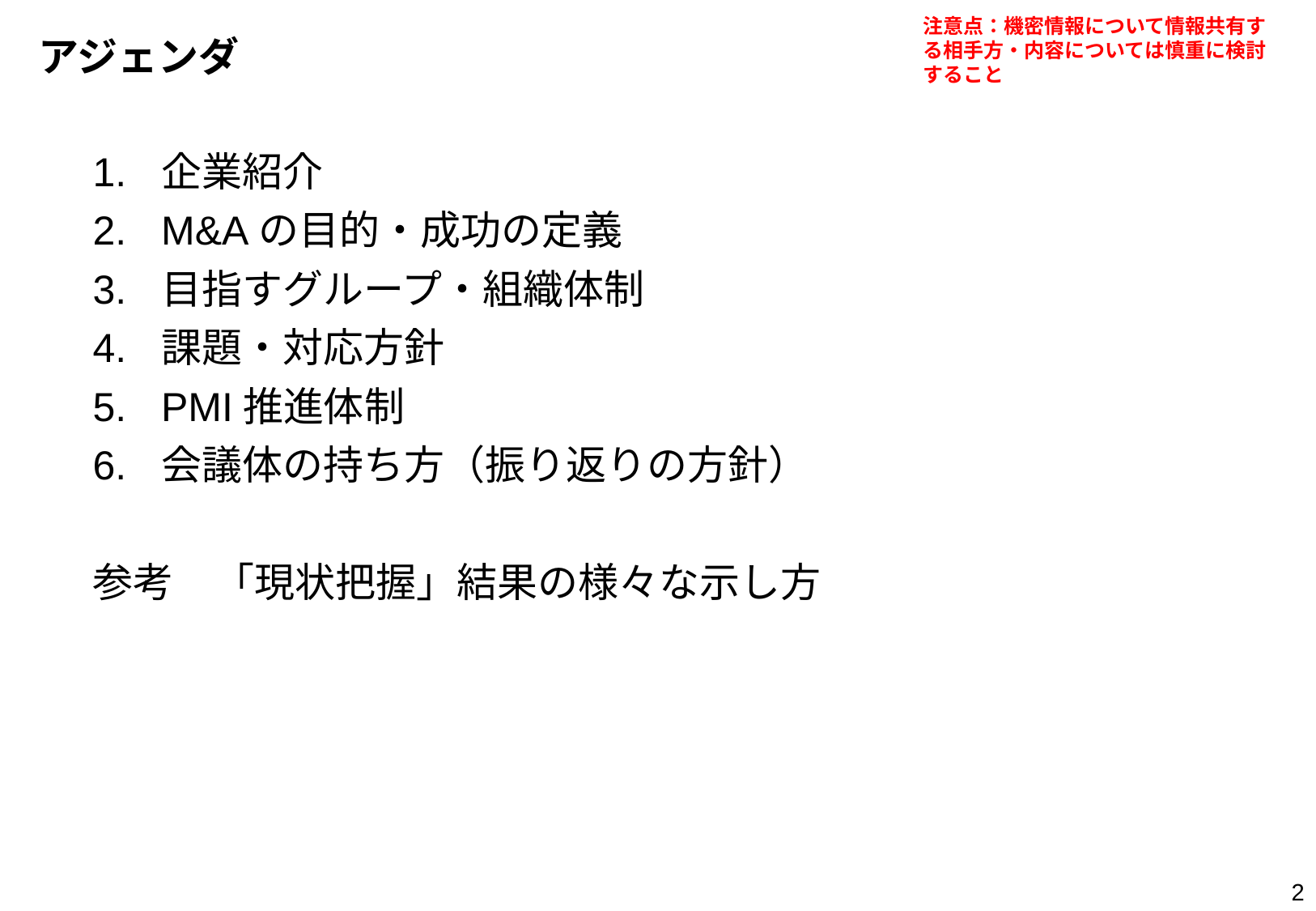

# アジェンダ
企業紹介
M&Aの目的・成功の定義
目指すグループ・組織体制
課題・対応方針
PMI推進体制
会議体の持ち方（振り返りの方針）

参考　「現状把握」結果の様々な示し方
2